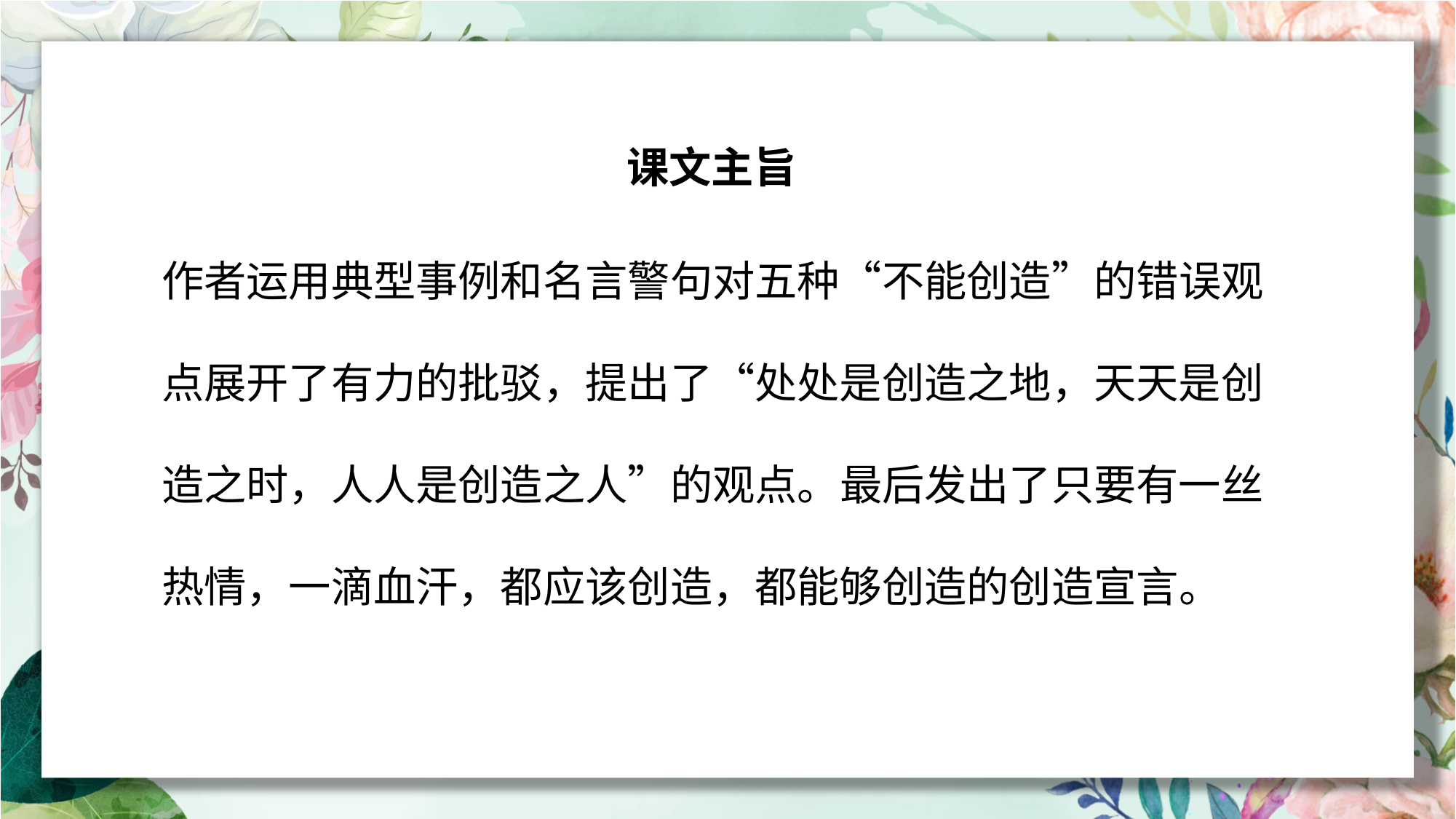

课文主旨
作者运用典型事例和名言警句对五种“不能创造”的错误观点展开了有力的批驳，提出了“处处是创造之地，天天是创造之时，人人是创造之人”的观点。最后发出了只要有一丝热情，一滴血汗，都应该创造，都能够创造的创造宣言。